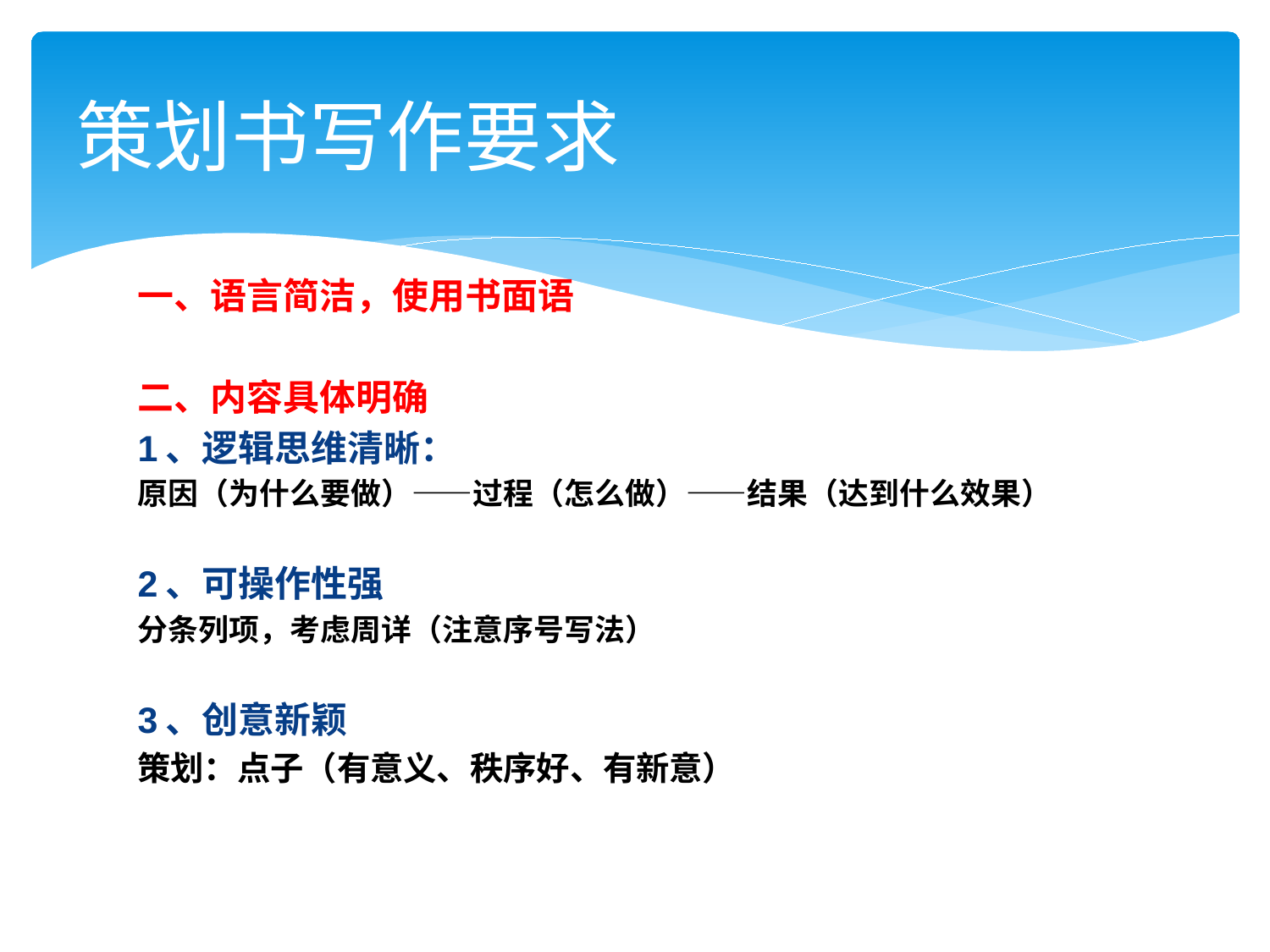

# 策划书写作要求
一、语言简洁，使用书面语

二、内容具体明确
1、逻辑思维清晰：
原因（为什么要做）——过程（怎么做）——结果（达到什么效果）

2、可操作性强
分条列项，考虑周详（注意序号写法）

3、创意新颖
策划：点子（有意义、秩序好、有新意）